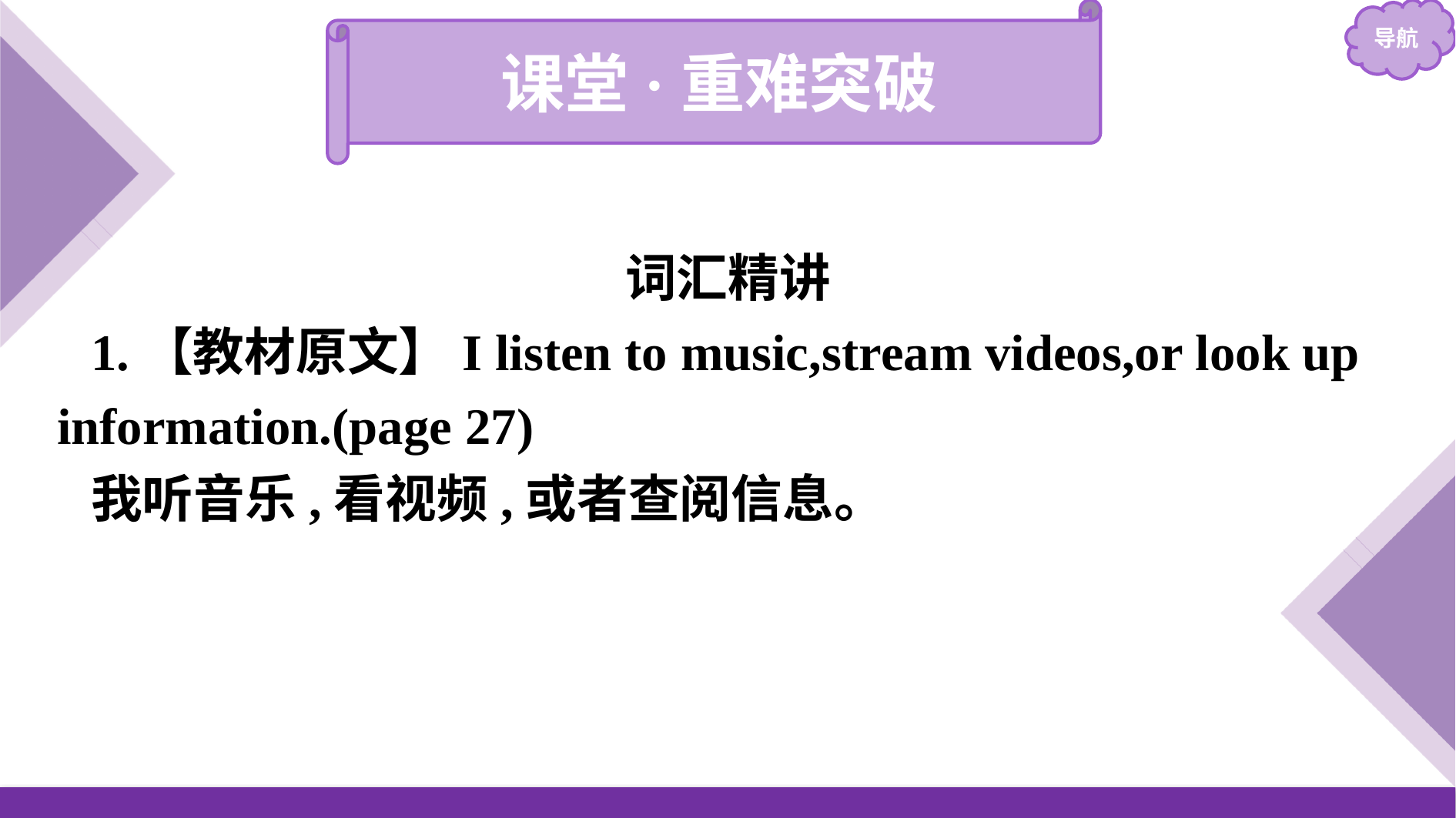

课堂·重难突破
词汇精讲
1.【教材原文】I listen to music,stream videos,or look up information.(page 27)
我听音乐,看视频,或者查阅信息。